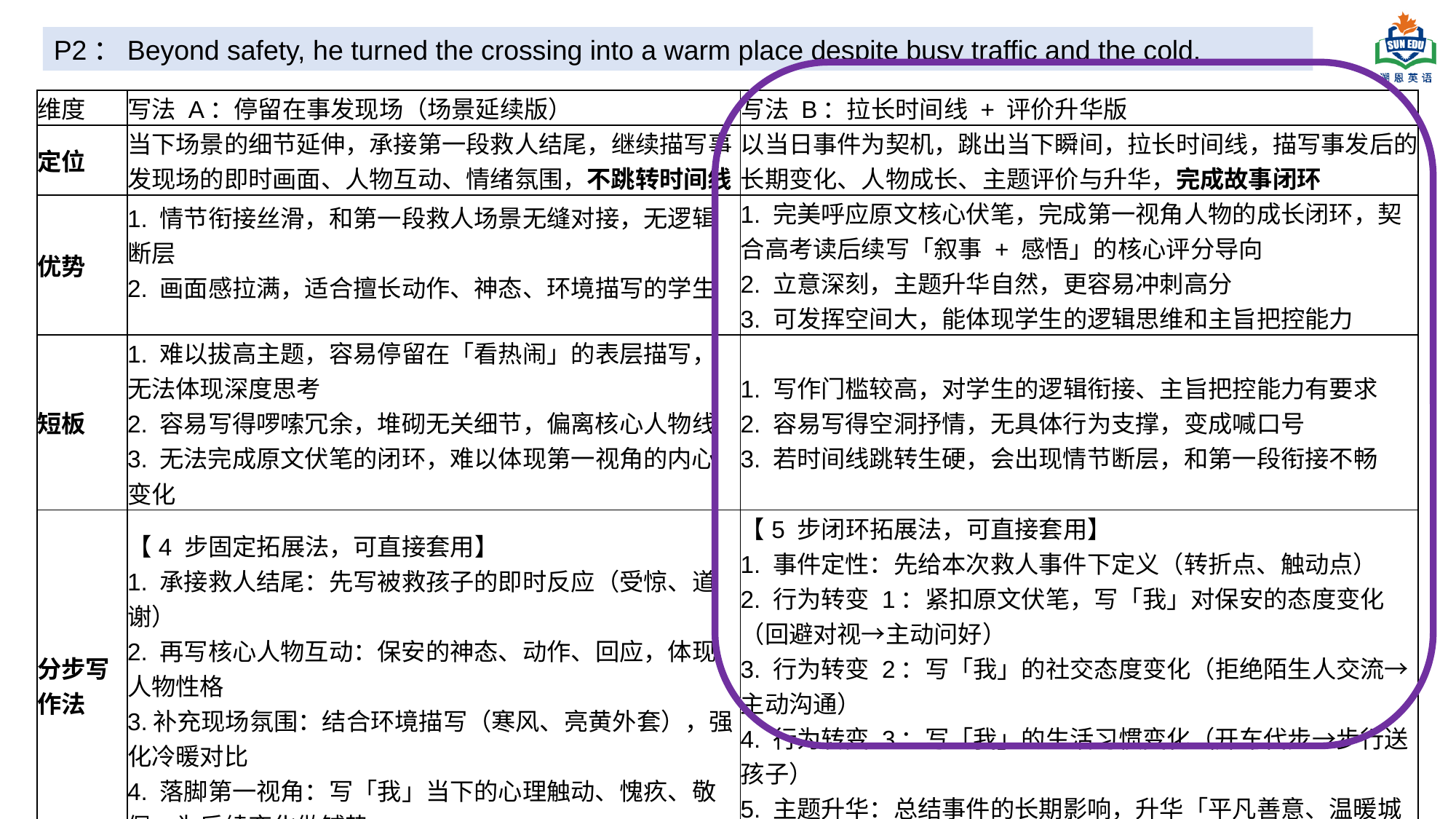

P2：Beyond safety, he turned the crossing into a warm place despite busy traffic and the cold.

| 维度 | 写法 A：停留在事发现场（场景延续版） | 写法 B：拉长时间线 + 评价升华版 |
| --- | --- | --- |
| 定位 | 当下场景的细节延伸，承接第一段救人结尾，继续描写事发现场的即时画面、人物互动、情绪氛围，不跳转时间线 | 以当日事件为契机，跳出当下瞬间，拉长时间线，描写事发后的长期变化、人物成长、主题评价与升华，完成故事闭环 |
| 优势 | 1. 情节衔接丝滑，和第一段救人场景无缝对接，无逻辑断层 2. 画面感拉满，适合擅长动作、神态、环境描写的学生 | 1. 完美呼应原文核心伏笔，完成第一视角人物的成长闭环，契合高考读后续写「叙事 + 感悟」的核心评分导向 2. 立意深刻，主题升华自然，更容易冲刺高分 3. 可发挥空间大，能体现学生的逻辑思维和主旨把控能力 |
| 短板 | 1. 难以拔高主题，容易停留在「看热闹」的表层描写，无法体现深度思考 2. 容易写得啰嗦冗余，堆砌无关细节，偏离核心人物线 3. 无法完成原文伏笔的闭环，难以体现第一视角的内心变化 | 1. 写作门槛较高，对学生的逻辑衔接、主旨把控能力有要求 2. 容易写得空洞抒情，无具体行为支撑，变成喊口号 3. 若时间线跳转生硬，会出现情节断层，和第一段衔接不畅 |
| 分步写作法 | 【4 步固定拓展法，可直接套用】 1. 承接救人结尾：先写被救孩子的即时反应（受惊、道谢） 2. 再写核心人物互动：保安的神态、动作、回应，体现人物性格 3.补充现场氛围：结合环境描写（寒风、亮黄外套），强化冷暖对比 4. 落脚第一视角：写「我」当下的心理触动、愧疚、敬佩，为后续变化做铺垫 | 【5 步闭环拓展法，可直接套用】 1. 事件定性：先给本次救人事件下定义（转折点、触动点） 2. 行为转变 1：紧扣原文伏笔，写「我」对保安的态度变化（回避对视→主动问好） 3. 行为转变 2：写「我」的社交态度变化（拒绝陌生人交流→主动沟通） 4. 行为转变 3：写「我」的生活习惯变化（开车代步→步行送孩子） 5. 主题升华：总结事件的长期影响，升华「平凡善意、温暖城市」的核心主旨 |